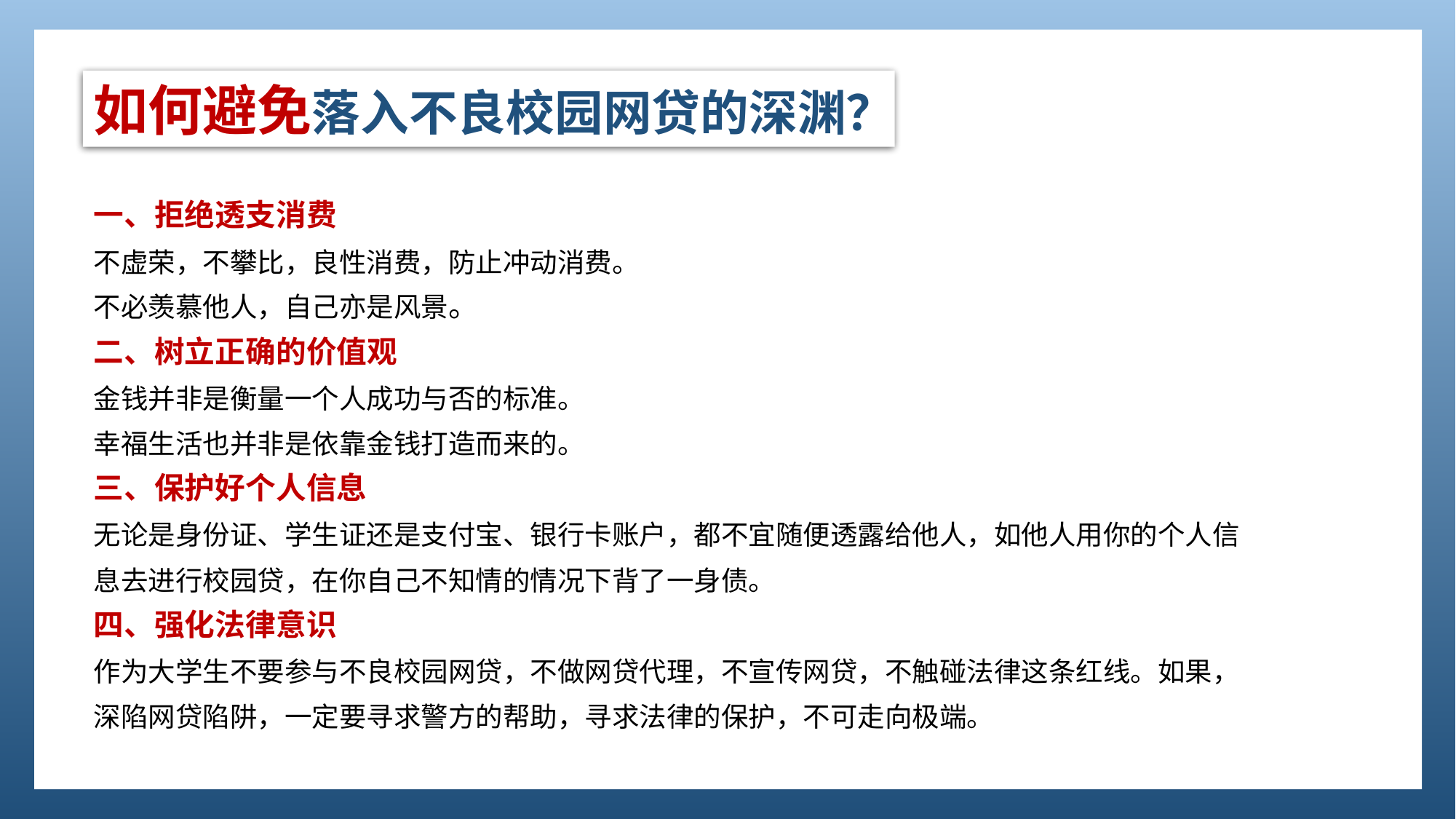

如何避免落入不良校园网贷的深渊？
一、拒绝透支消费
不虚荣，不攀比，良性消费，防止冲动消费。
不必羡慕他人，自己亦是风景。
二、树立正确的价值观
金钱并非是衡量一个人成功与否的标准。
幸福生活也并非是依靠金钱打造而来的。
三、保护好个人信息
无论是身份证、学生证还是支付宝、银行卡账户，都不宜随便透露给他人，如他人用你的个人信息去进行校园贷，在你自己不知情的情况下背了一身债。
四、强化法律意识
作为大学生不要参与不良校园网贷，不做网贷代理，不宣传网贷，不触碰法律这条红线。如果，深陷网贷陷阱，一定要寻求警方的帮助，寻求法律的保护，不可走向极端。